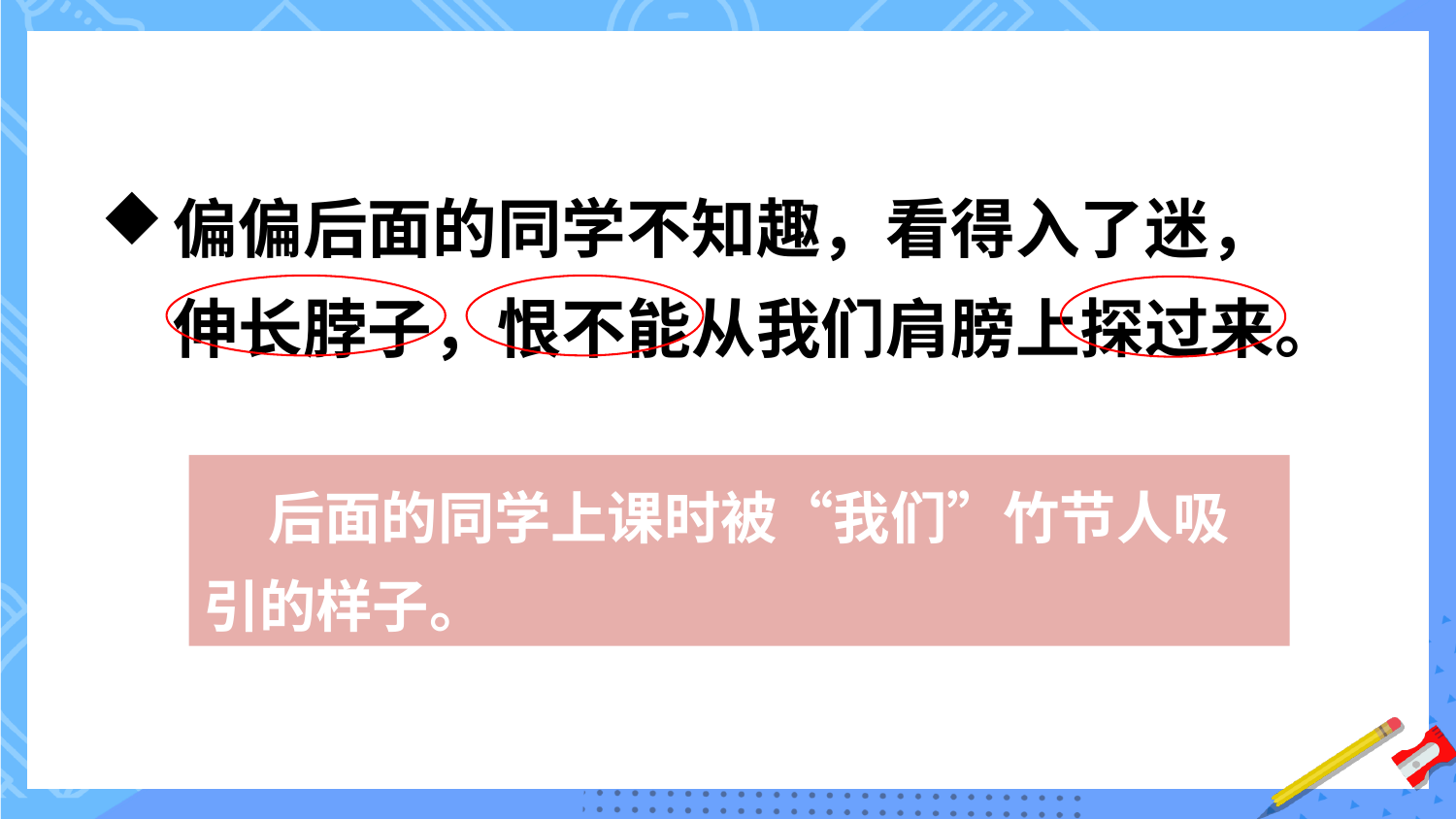

偏偏后面的同学不知趣，看得入了迷，伸长脖子，恨不能从我们肩膀上探过来。

    后面的同学上课时被“我们”竹节人吸引的样子。